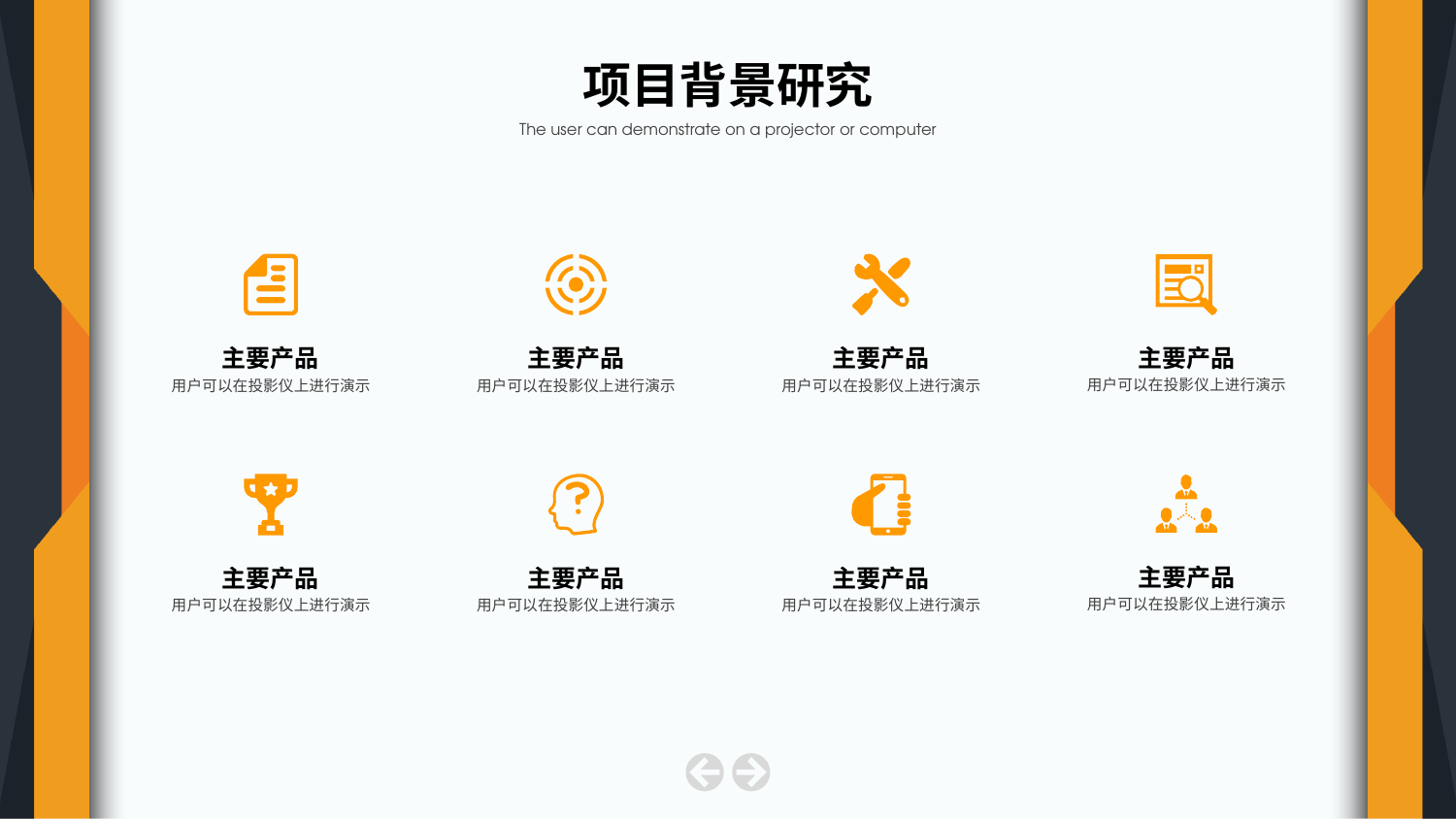

项目背景研究
The user can demonstrate on a projector or computer

主要产品
用户可以在投影仪上进行演示

主要产品
用户可以在投影仪上进行演示

主要产品
用户可以在投影仪上进行演示

主要产品
用户可以在投影仪上进行演示

主要产品
用户可以在投影仪上进行演示

主要产品
用户可以在投影仪上进行演示

主要产品
用户可以在投影仪上进行演示

主要产品
用户可以在投影仪上进行演示